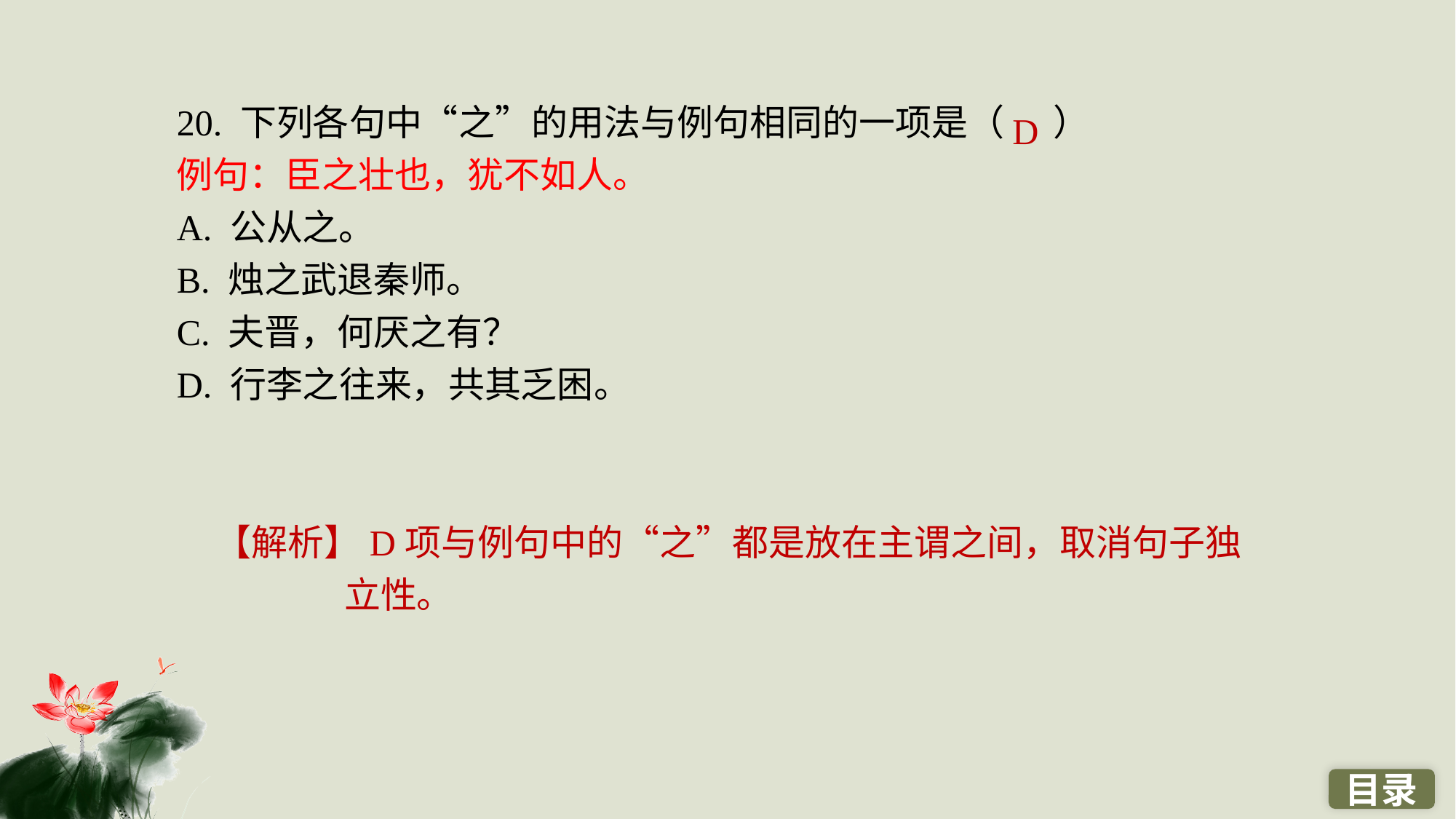

20. 下列各句中“之”的用法与例句相同的一项是（      ）
例句：臣之壮也，犹不如人。
A. 公从之。
B. 烛之武退秦师。
C. 夫晋，何厌之有？
D. 行李之往来，共其乏困。
D
【解析】D项与例句中的“之”都是放在主谓之间，取消句子独立性。